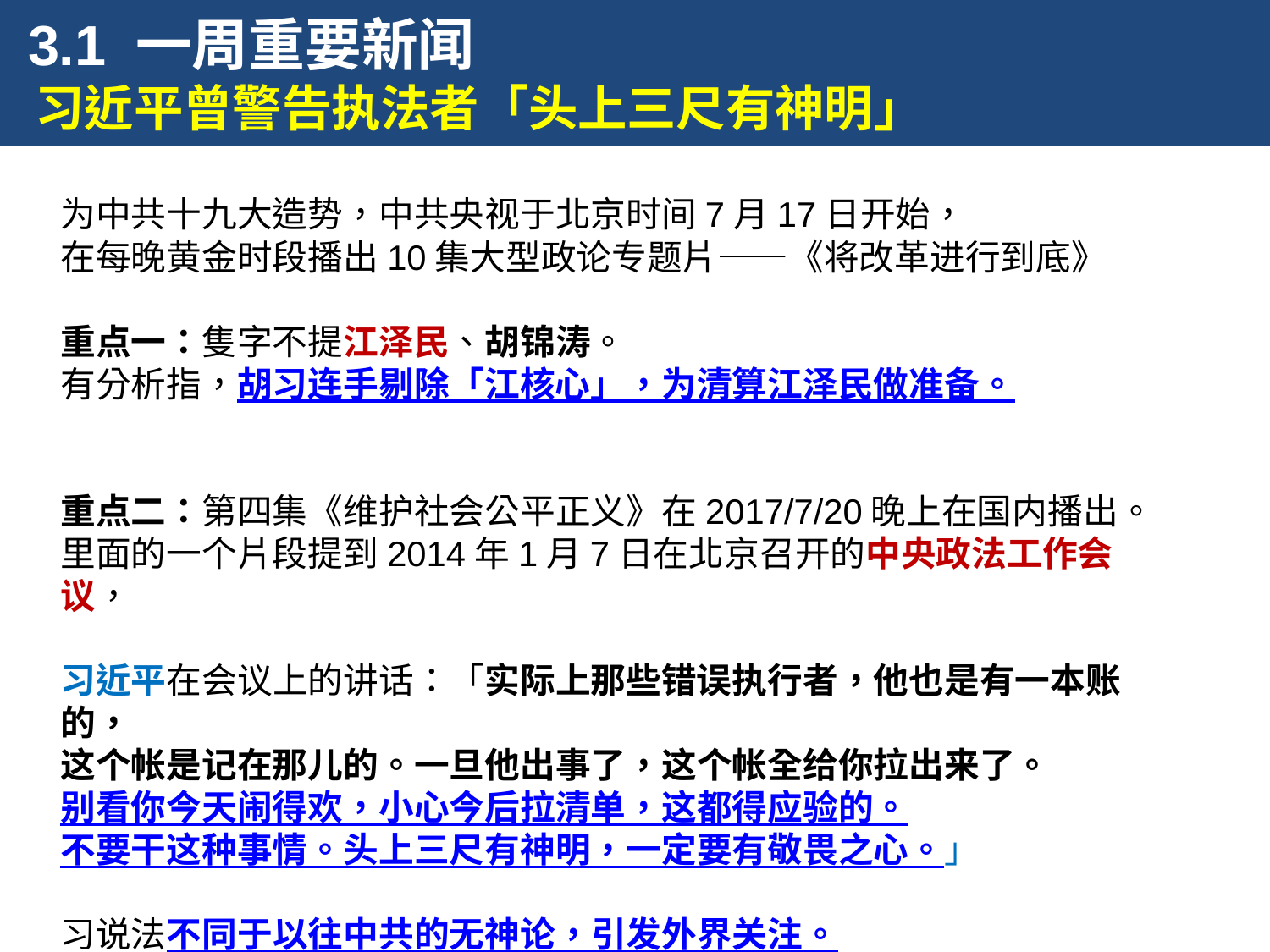

3.1 一周重要新闻
 习近平曾警告执法者「头上三尺有神明」
为中共十九大造势，中共央视于北京时间7月17日开始，
在每晚黄金时段播出10集大型政论专题片——《将改革进行到底》

重点一：隻字不提江泽民、胡锦涛。
有分析指，胡习连手剔除「江核心」，为清算江泽民做准备。

重点二：第四集《维护社会公平正义》在2017/7/20晚上在国内播出。
里面的一个片段提到2014年1月7日在北京召开的中央政法工作会议，

习近平在会议上的讲话：「实际上那些错误执行者，他也是有一本账的，
这个帐是记在那儿的。一旦他出事了，这个帐全给你拉出来了。
别看你今天闹得欢，小心今后拉清单，这都得应验的。
不要干这种事情。头上三尺有神明，一定要有敬畏之心。」

习说法不同于以往中共的无神论，引发外界关注。